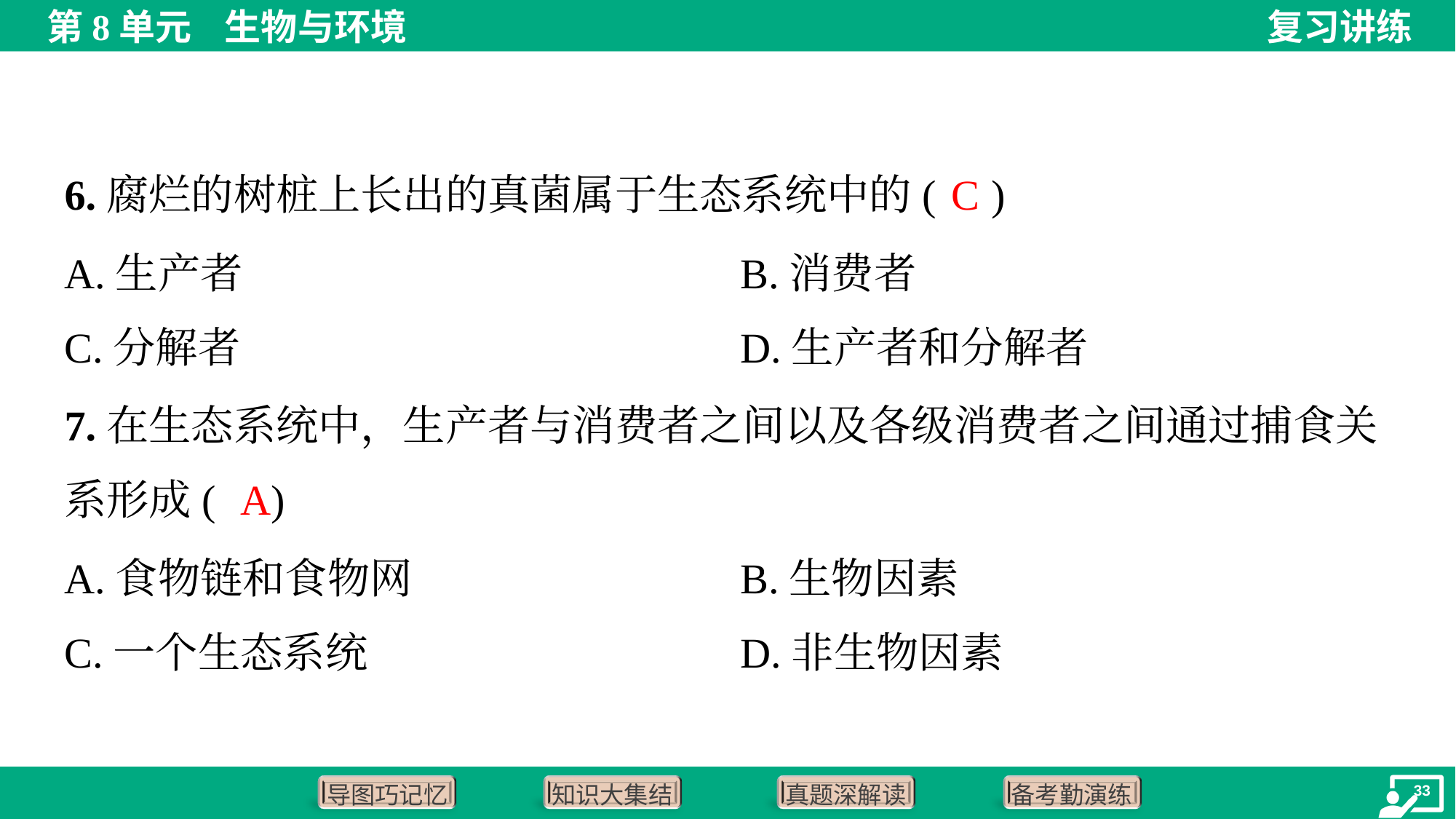

C
6.腐烂的树桩上长出的真菌属于生态系统中的(     )
A.生产者	B.消费者
C.分解者	D.生产者和分解者
7.在生态系统中，生产者与消费者之间以及各级消费者之间通过捕食关
系形成(     )
A
A.食物链和食物网	B.生物因素
C.一个生态系统	D.非生物因素